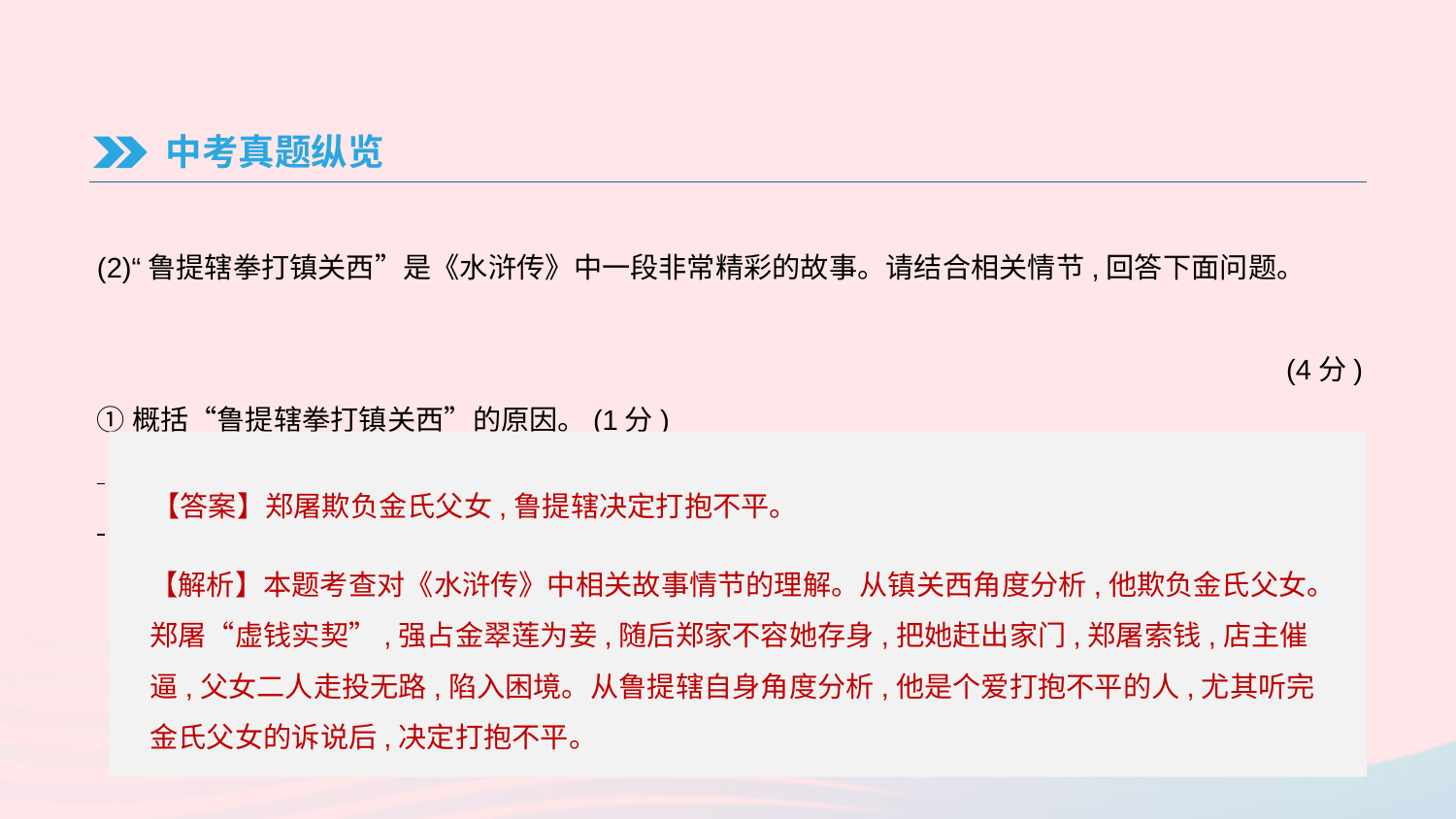

中考真题纵览

(2)“鲁提辖拳打镇关西”是《水浒传》中一段非常精彩的故事。请结合相关情节,回答下面问题。
(4分)
①概括“鲁提辖拳打镇关西”的原因。(1分)

【答案】郑屠欺负金氏父女,鲁提辖决定打抱不平。
【解析】本题考查对《水浒传》中相关故事情节的理解。从镇关西角度分析,他欺负金氏父女。郑屠“虚钱实契”,强占金翠莲为妾,随后郑家不容她存身,把她赶出家门,郑屠索钱,店主催逼,父女二人走投无路,陷入困境。从鲁提辖自身角度分析,他是个爱打抱不平的人,尤其听完金氏父女的诉说后,决定打抱不平。